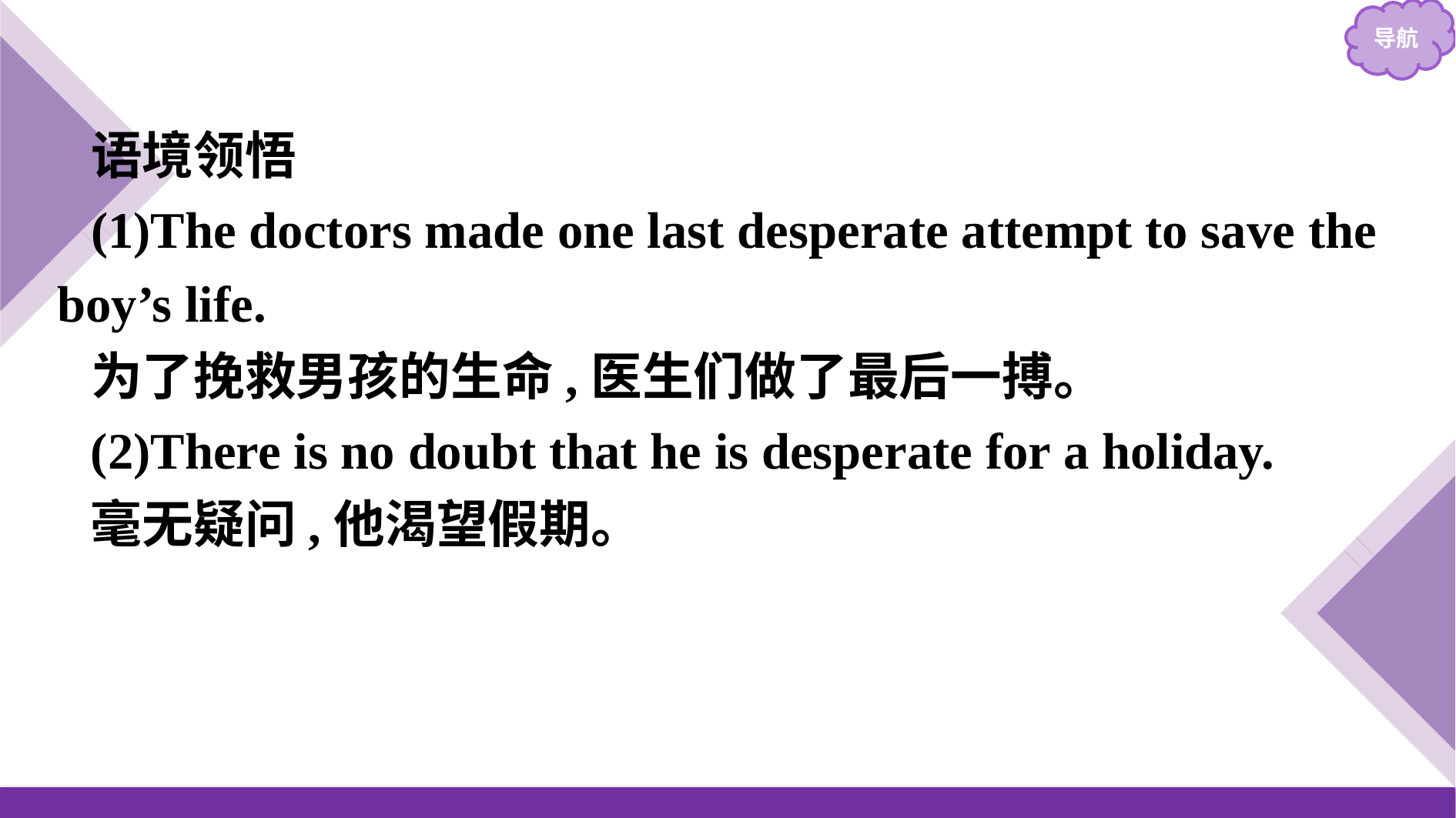

语境领悟
(1)The doctors made one last desperate attempt to save the boy’s life.
为了挽救男孩的生命,医生们做了最后一搏。
(2)There is no doubt that he is desperate for a holiday.
毫无疑问,他渴望假期。